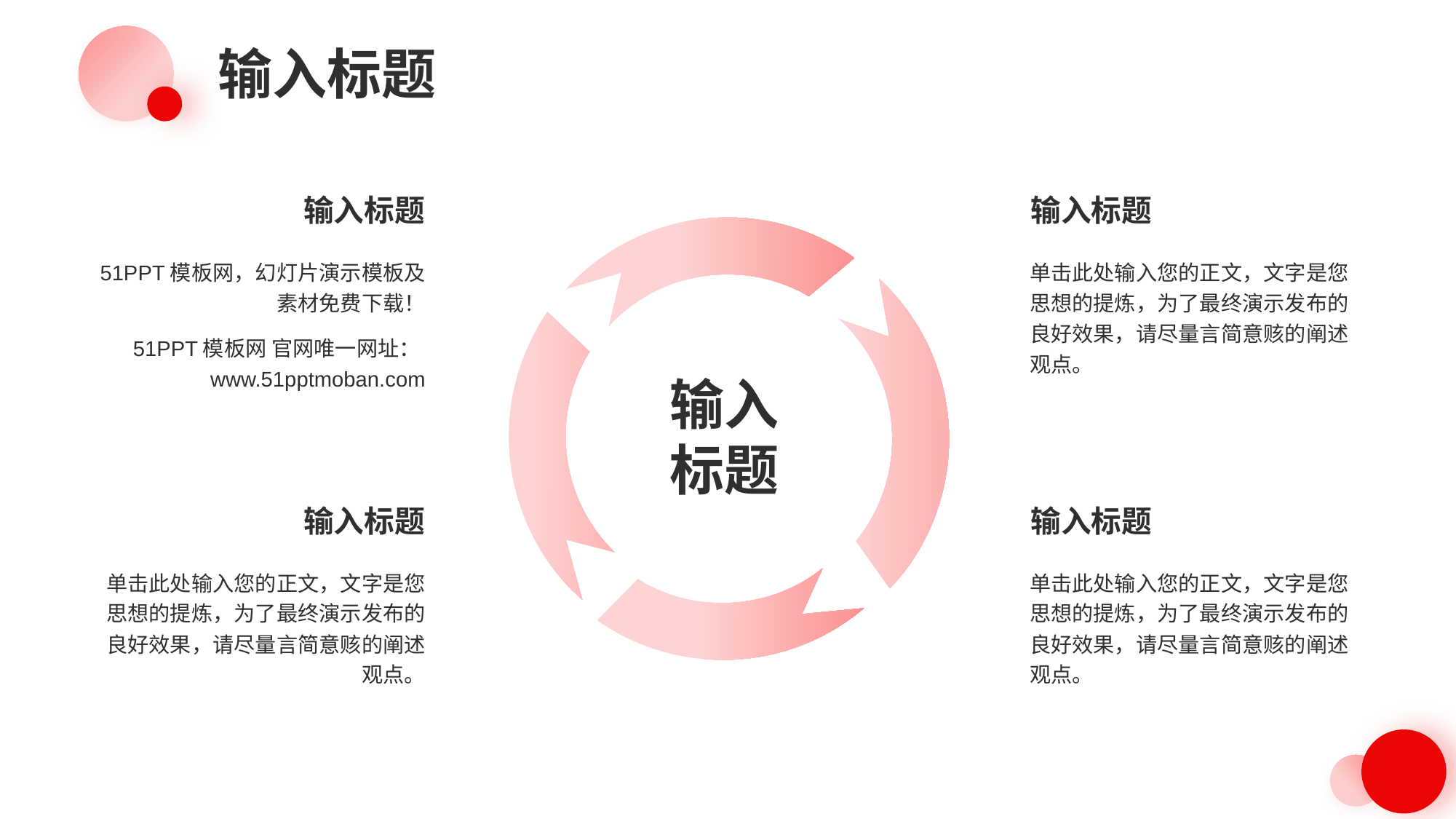

输入标题

输入标题
51PPT模板网，幻灯片演示模板及素材免费下载！
51PPT模板网 官网唯一网址：www.51pptmoban.com
输入标题
单击此处输入您的正文，文字是您思想的提炼，为了最终演示发布的良好效果，请尽量言简意赅的阐述观点。
输入
标题
输入标题
单击此处输入您的正文，文字是您思想的提炼，为了最终演示发布的良好效果，请尽量言简意赅的阐述观点。
输入标题
单击此处输入您的正文，文字是您思想的提炼，为了最终演示发布的良好效果，请尽量言简意赅的阐述观点。